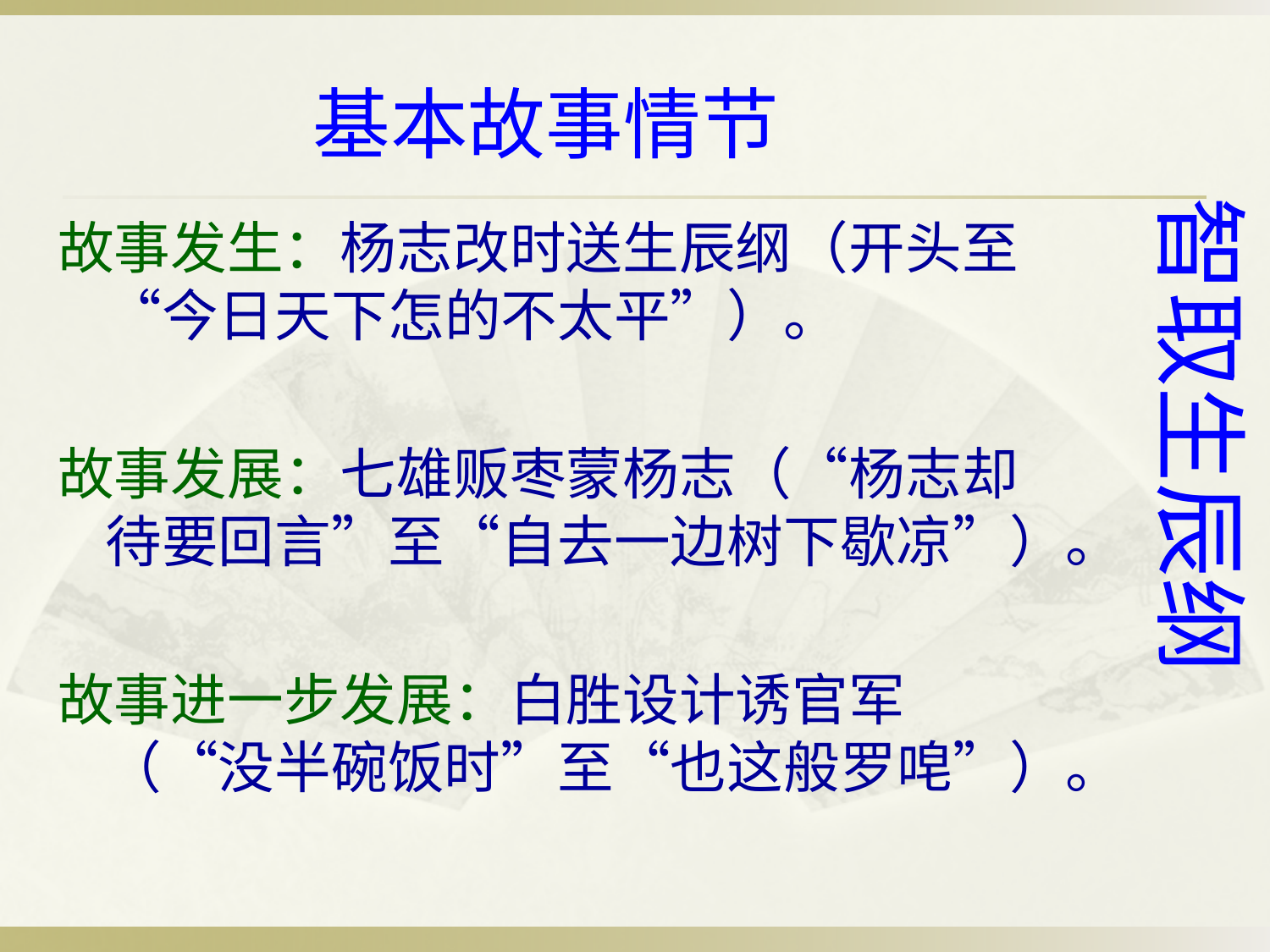

# 基本故事情节
智取生辰纲
故事发生：杨志改时送生辰纲（开头至“今日天下怎的不太平”）。

故事发展：七雄贩枣蒙杨志（“杨志却待要回言”至“自去一边树下歇凉”）。

故事进一步发展：白胜设计诱官军（“没半碗饭时”至“也这般罗唣”）。